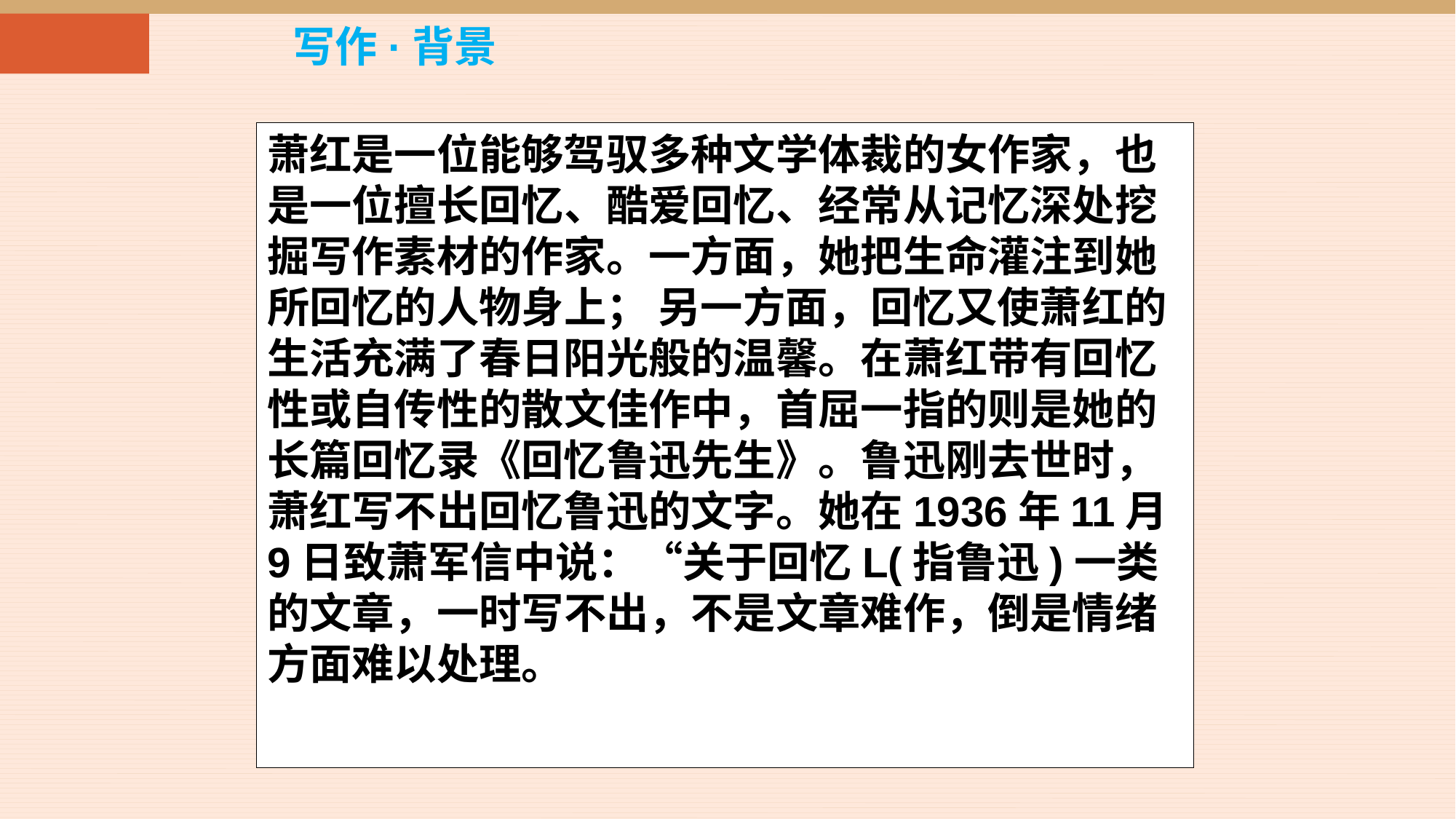

写作·背景
萧红是一位能够驾驭多种文学体裁的女作家，也是一位擅长回忆、酷爱回忆、经常从记忆深处挖掘写作素材的作家。一方面，她把生命灌注到她所回忆的人物身上； 另一方面，回忆又使萧红的生活充满了春日阳光般的温馨。在萧红带有回忆性或自传性的散文佳作中，首屈一指的则是她的长篇回忆录《回忆鲁迅先生》。鲁迅刚去世时，萧红写不出回忆鲁迅的文字。她在1936年11月9日致萧军信中说：“关于回忆L(指鲁迅)一类的文章，一时写不出，不是文章难作，倒是情绪方面难以处理。